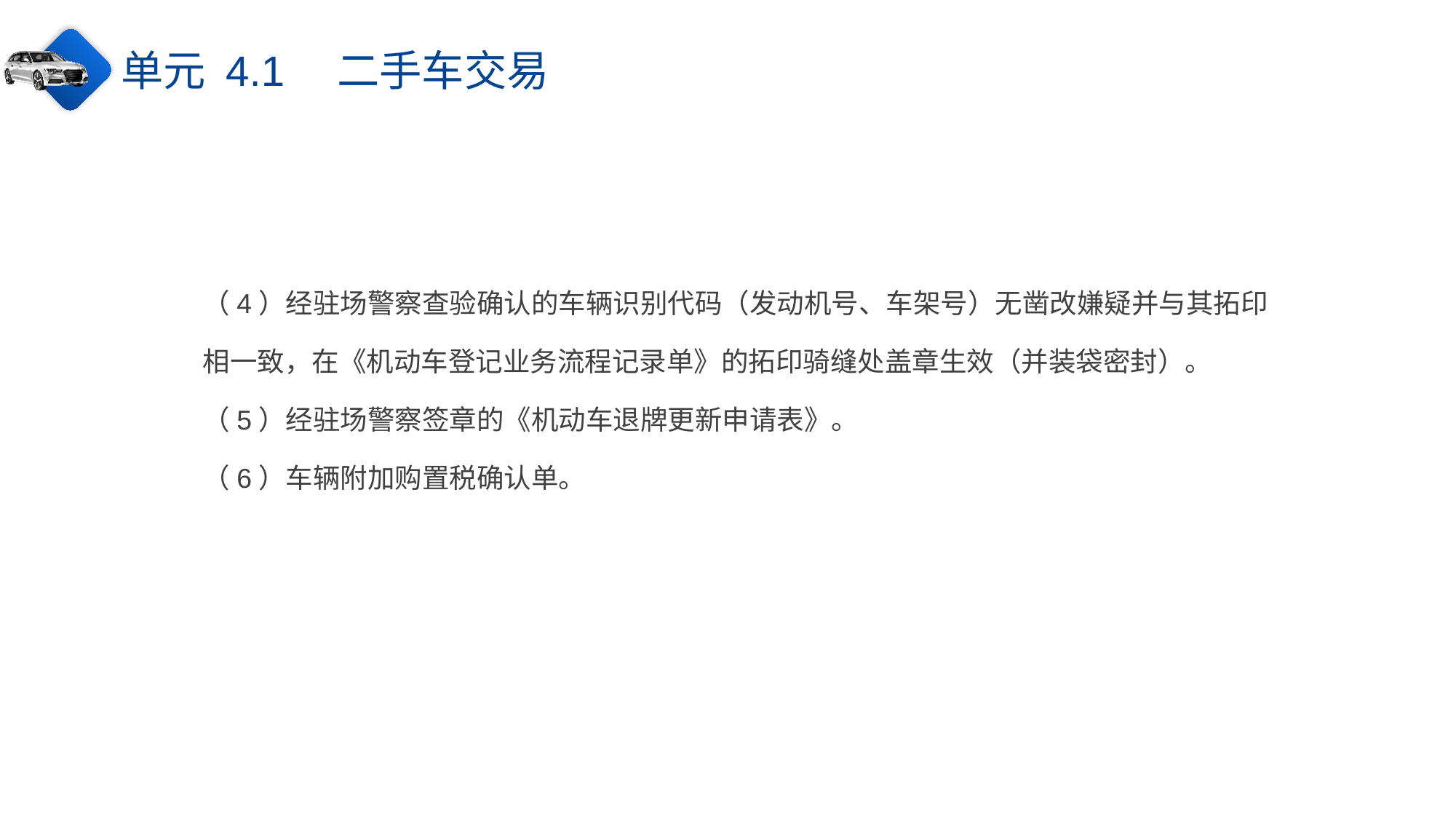

单元 4.1　二手车交易
（4）经驻场警察查验确认的车辆识别代码（发动机号、车架号）无凿改嫌疑并与其拓印
相一致，在《机动车登记业务流程记录单》的拓印骑缝处盖章生效（并装袋密封）。
（5）经驻场警察签章的《机动车退牌更新申请表》。
（6）车辆附加购置税确认单。